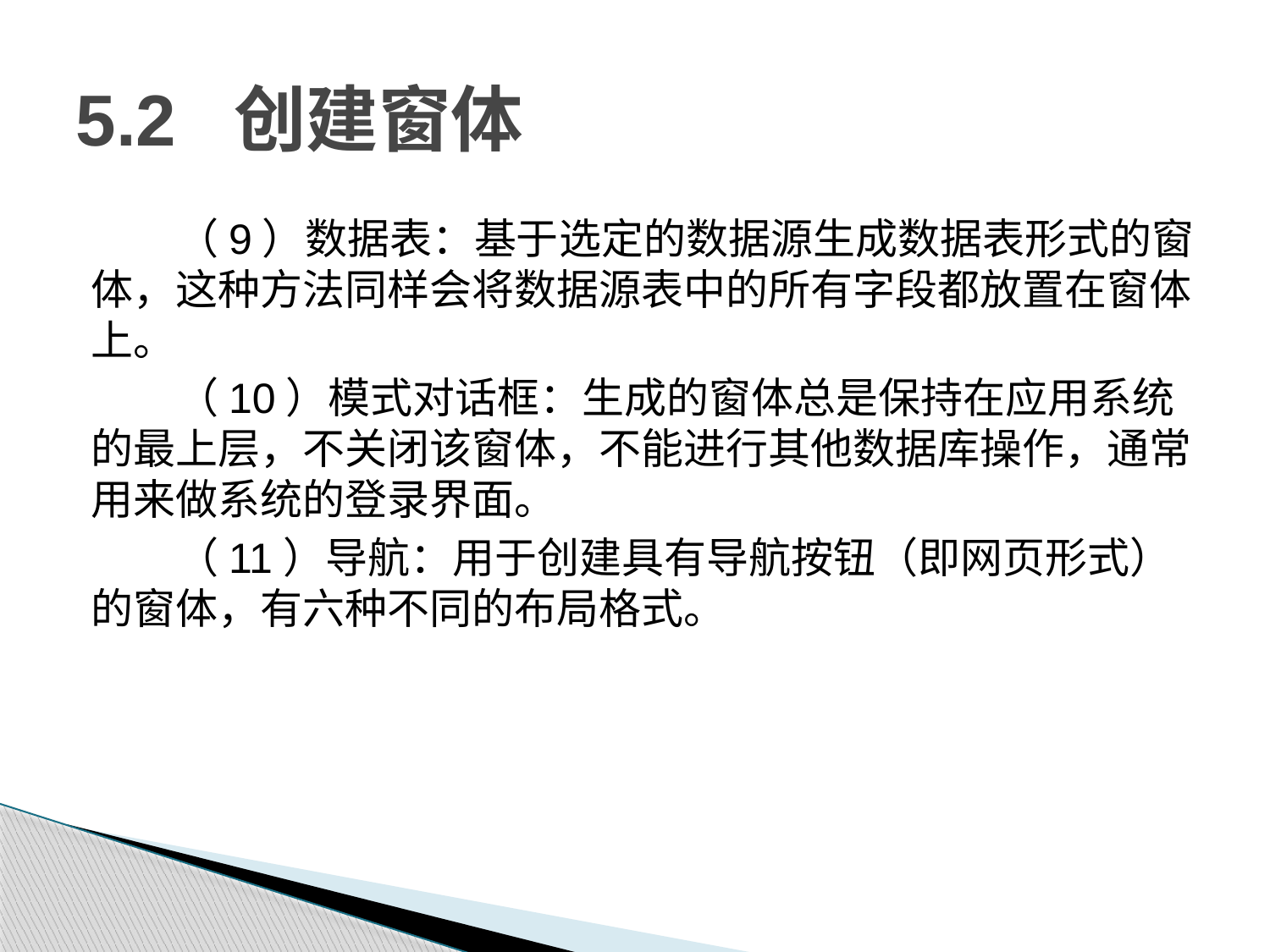

# 5.2  创建窗体
（9）数据表：基于选定的数据源生成数据表形式的窗体，这种方法同样会将数据源表中的所有字段都放置在窗体上。
（10）模式对话框：生成的窗体总是保持在应用系统的最上层，不关闭该窗体，不能进行其他数据库操作，通常用来做系统的登录界面。
（11）导航：用于创建具有导航按钮（即网页形式）的窗体，有六种不同的布局格式。